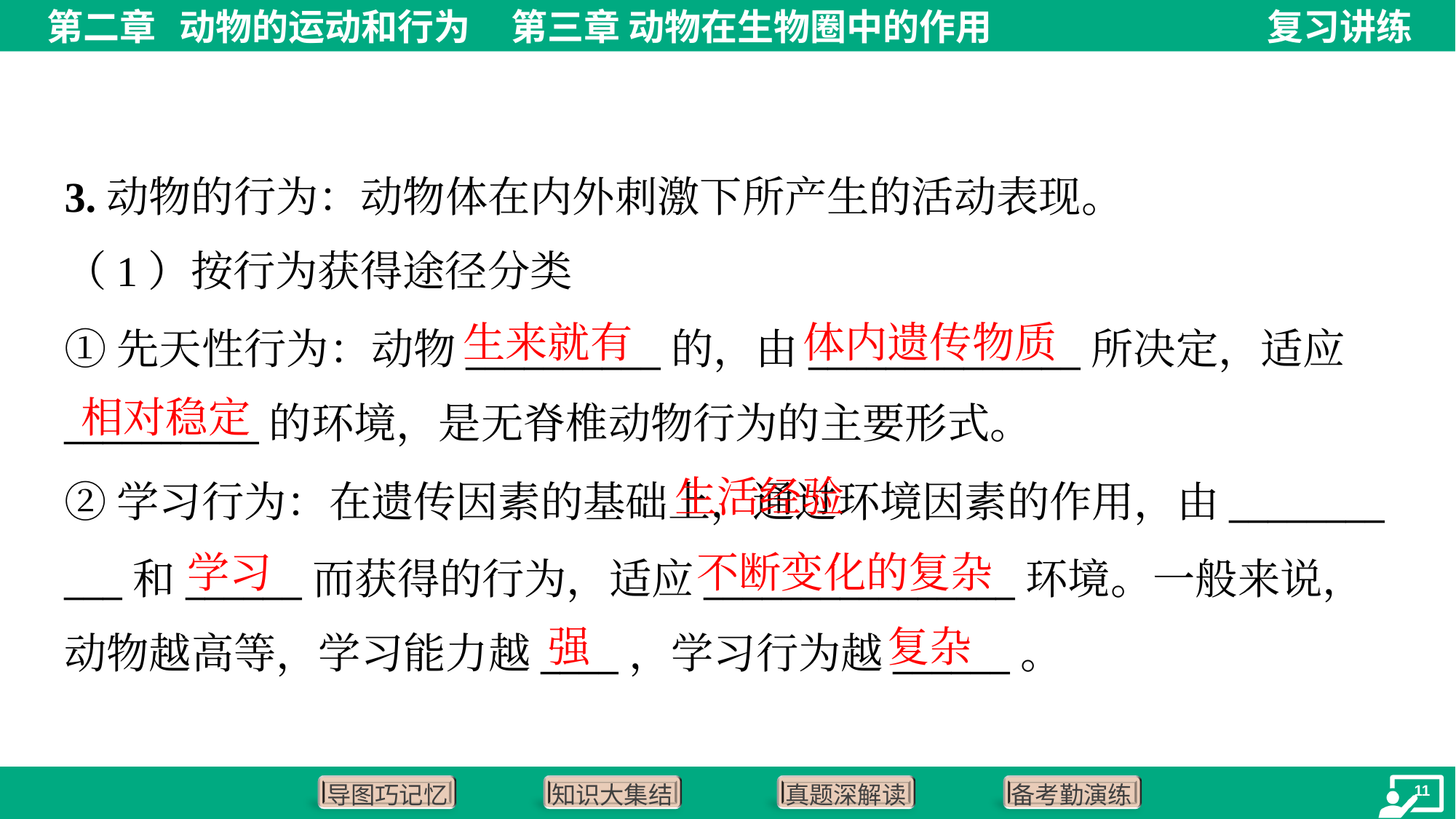

3.动物的行为：动物体在内外刺激下所产生的活动表现。
（1）按行为获得途径分类
生来就有
体内遗传物质
①先天性行为：动物__________的，由______________所决定，适应
__________的环境，是无脊椎动物行为的主要形式。
相对稳定
                                                       生活经验
②学习行为：在遗传因素的基础上，通过环境因素的作用，由________
___和______而获得的行为，适应________________环境。一般来说，
动物越高等，学习能力越____，学习行为越______。
学习
不断变化的复杂
强
复杂